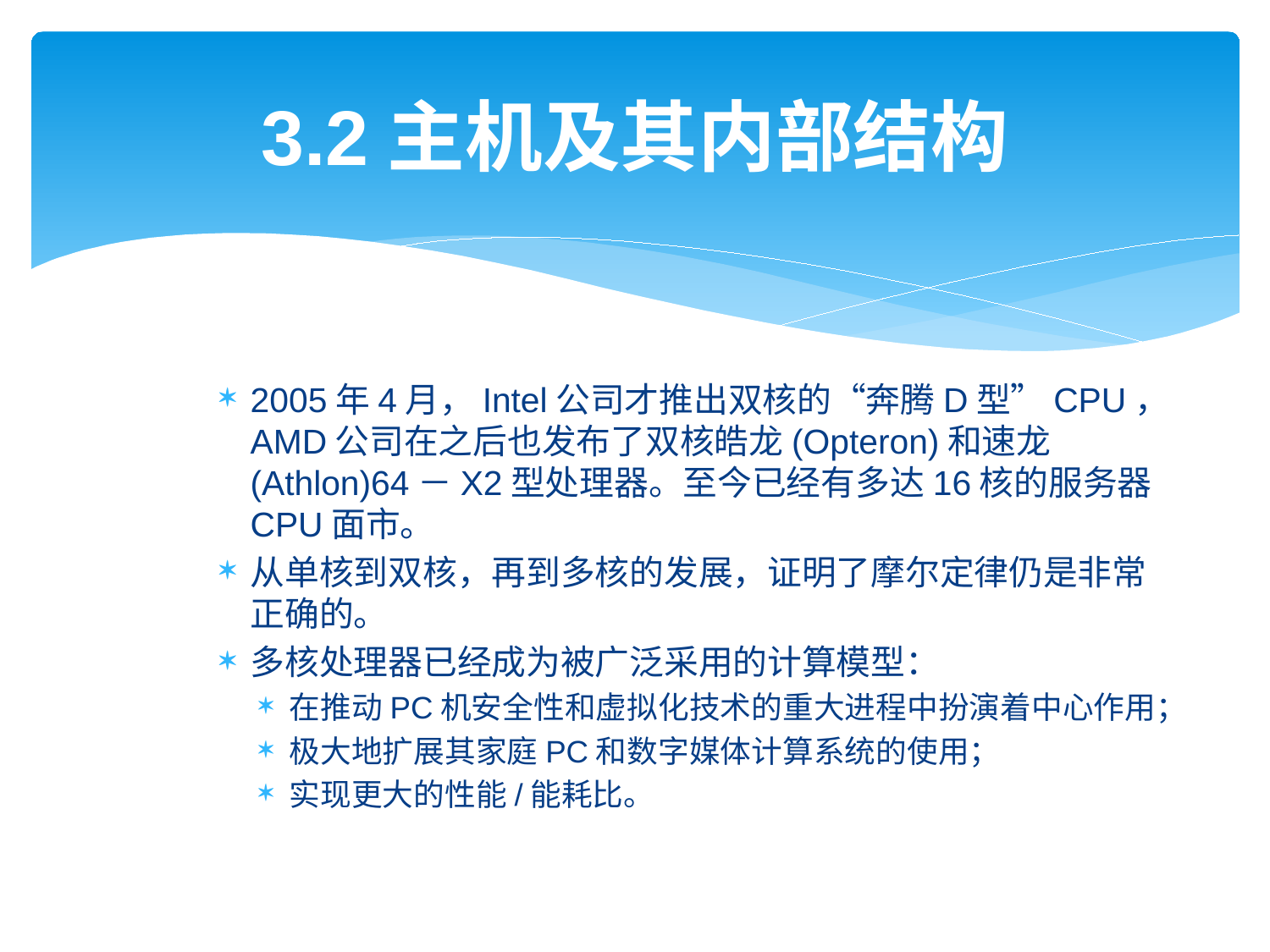

# 3.2主机及其内部结构
2005年4月，Intel公司才推出双核的“奔腾D型”CPU，AMD公司在之后也发布了双核皓龙(Opteron)和速龙(Athlon)64－X2型处理器。至今已经有多达16核的服务器CPU面市。
从单核到双核，再到多核的发展，证明了摩尔定律仍是非常正确的。
多核处理器已经成为被广泛采用的计算模型：
在推动PC机安全性和虚拟化技术的重大进程中扮演着中心作用；
极大地扩展其家庭PC和数字媒体计算系统的使用；
实现更大的性能/能耗比。